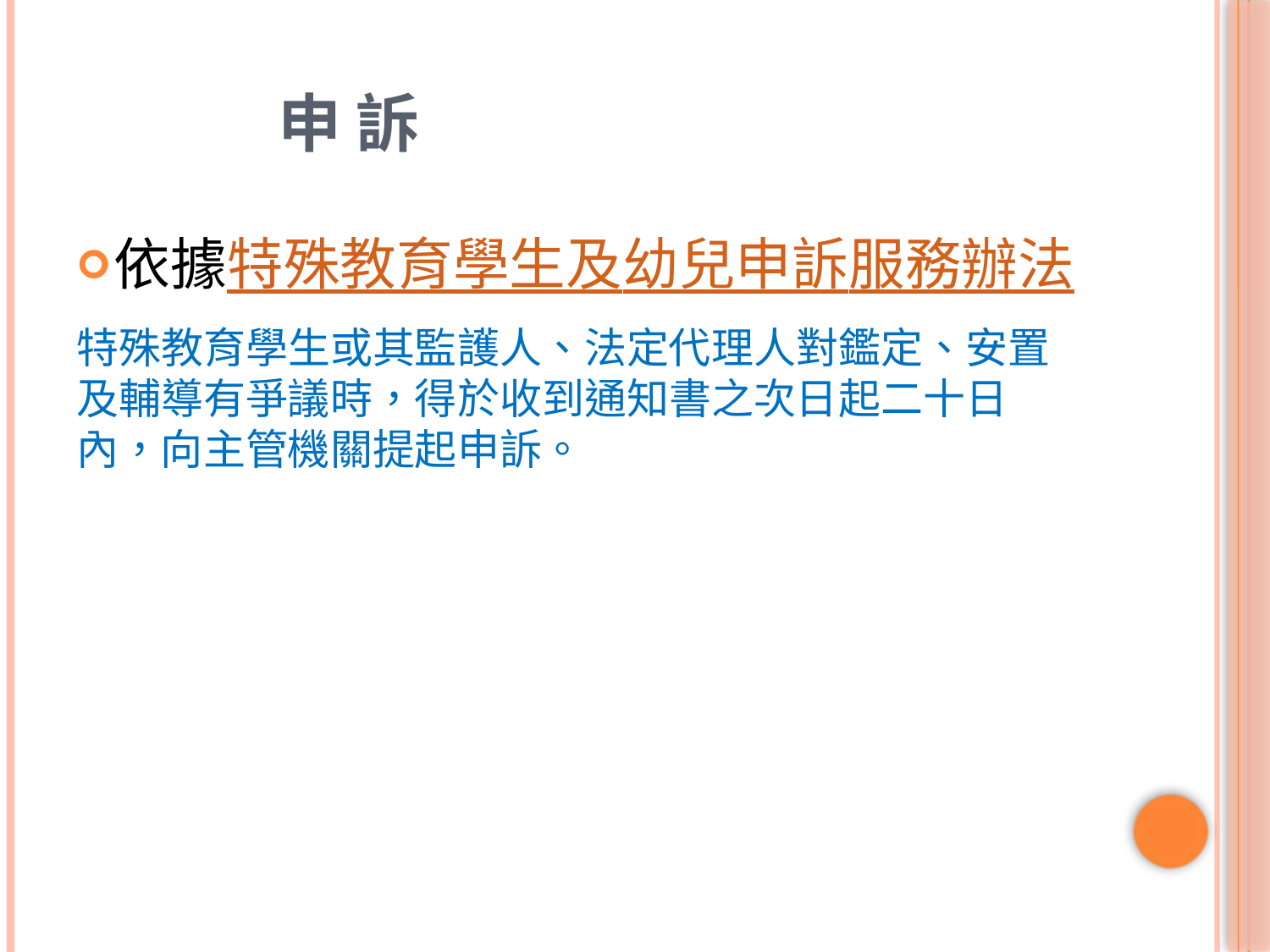

# 申 訴
依據特殊教育學生及幼兒申訴服務辦法
特殊教育學生或其監護人、法定代理人對鑑定、安置及輔導有爭議時，得於收到通知書之次日起二十日內，向主管機關提起申訴。